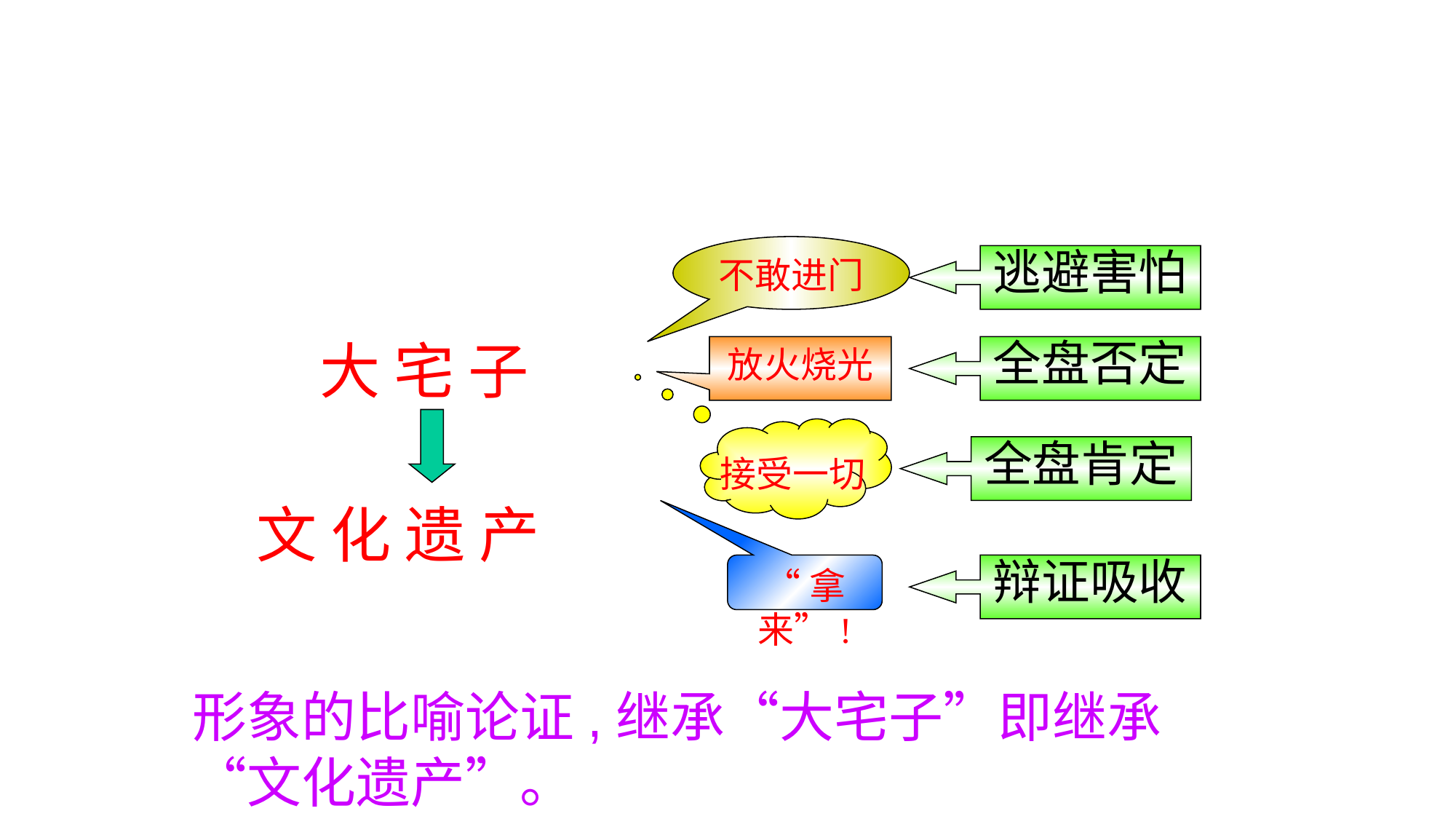

不敢进门
逃避害怕

大 宅 子

全盘否定

放火烧光

接受一切
全盘肯定

文 化 遗 产
辩证吸收

“拿来”!
形象的比喻论证,继承“大宅子”即继承“文化遗产”。